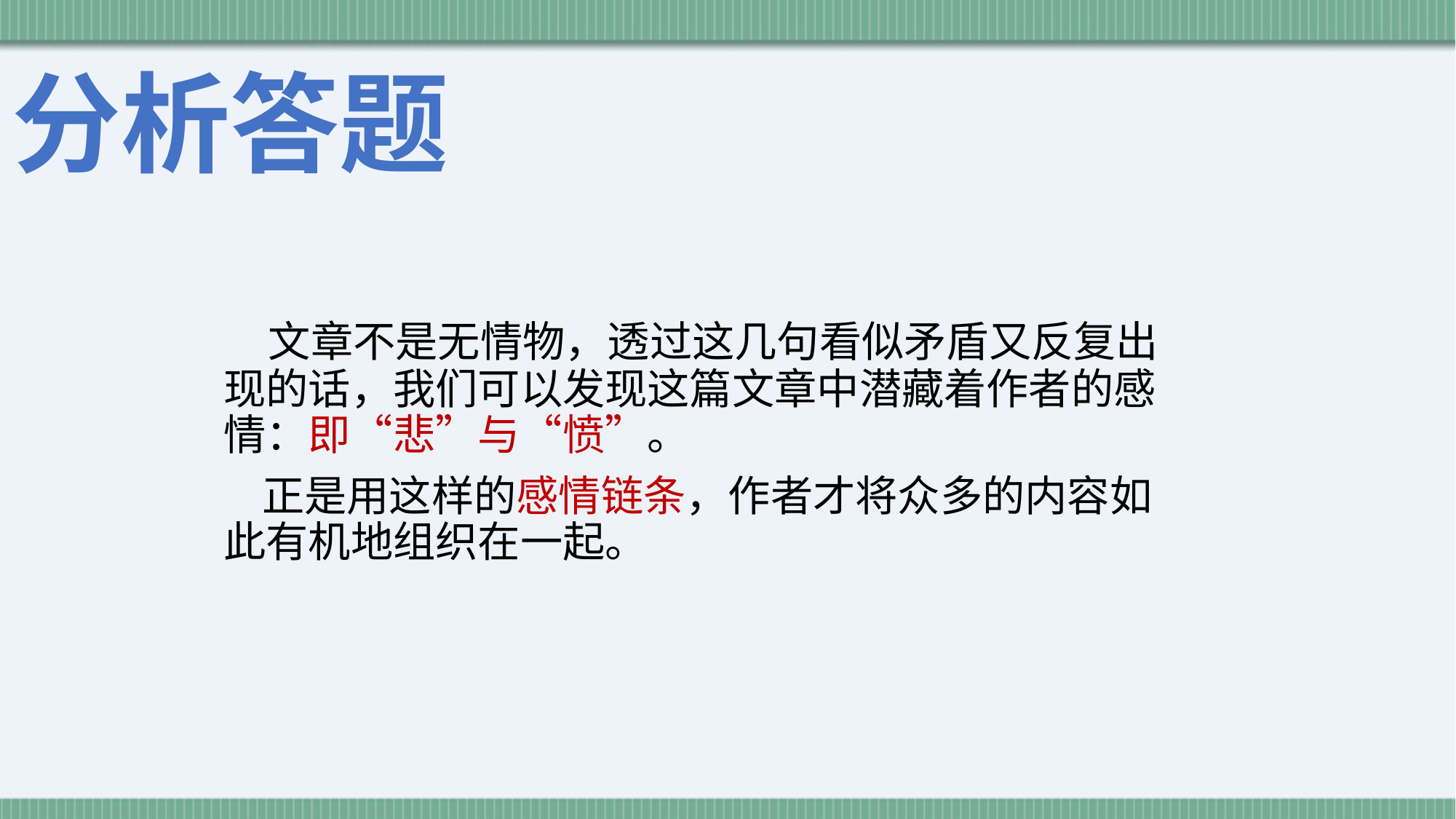

分析答题
   文章不是无情物，透过这几句看似矛盾又反复出现的话，我们可以发现这篇文章中潜藏着作者的感情：即“悲”与“愤”。
   正是用这样的感情链条，作者才将众多的内容如此有机地组织在一起。